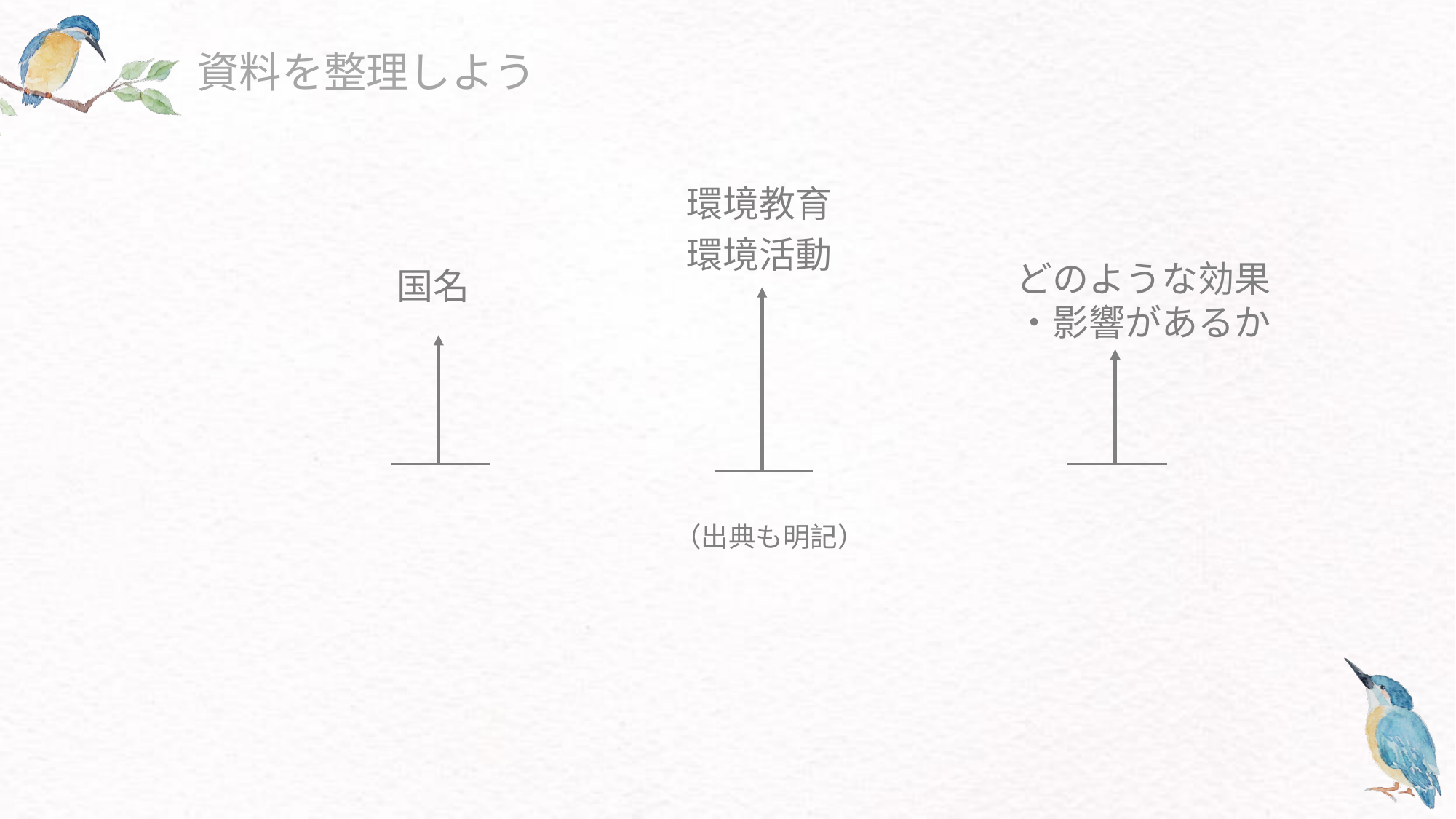

資料を整理しよう
環境教育
環境活動
どのような効果・影響があるか
国名
（出典も明記）